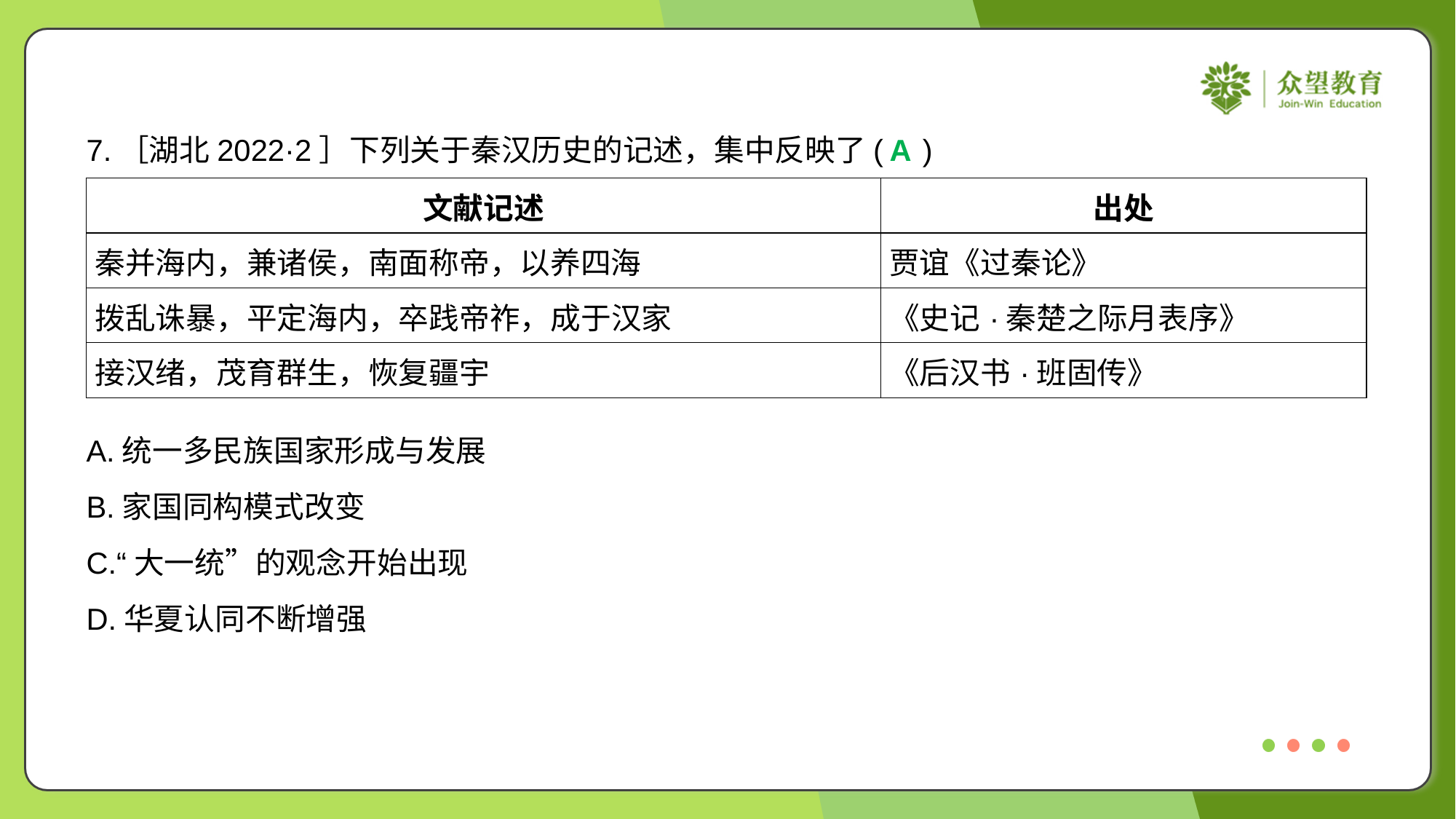

7.［湖北2022·2］下列关于秦汉历史的记述，集中反映了(     )
A
| 文献记述 | 出处 |
| --- | --- |
| 秦并海内，兼诸侯，南面称帝，以养四海 | 贾谊《过秦论》 |
| 拨乱诛暴，平定海内，卒践帝祚，成于汉家 | 《史记·秦楚之际月表序》 |
| 接汉绪，茂育群生，恢复疆宇 | 《后汉书·班固传》 |
A.统一多民族国家形成与发展
B.家国同构模式改变
C.“大一统”的观念开始出现
D.华夏认同不断增强